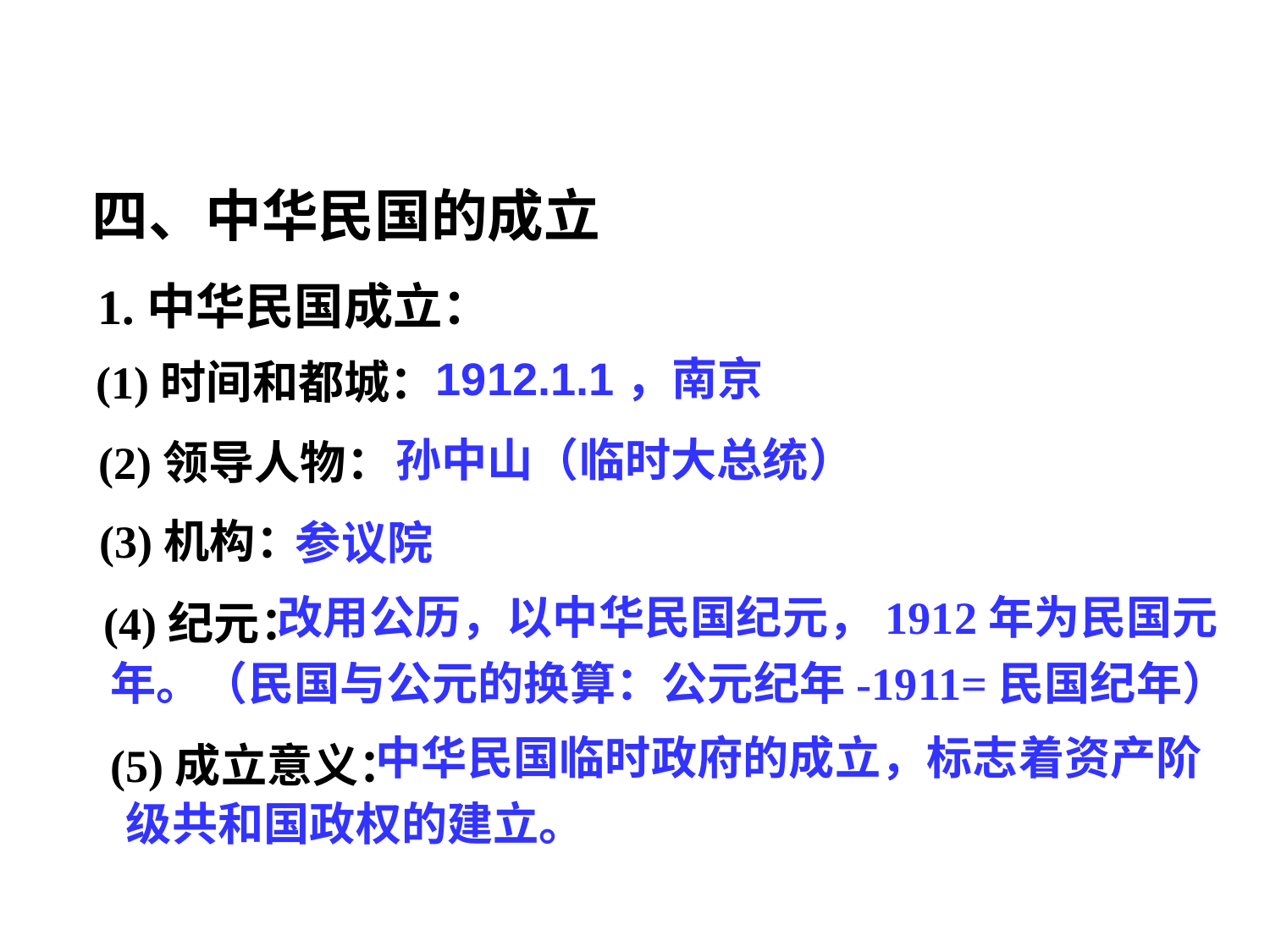

四、中华民国的成立
1.中华民国成立：
(1)时间和都城：
1912.1.1，南京
孙中山（临时大总统）
(2)领导人物：
(3)机构：
参议院
(4)纪元：
               改用公历，以中华民国纪元，1912年为民国元
年。（民国与公元的换算：公元纪年-1911=民国纪年）
(5)成立意义：
                       中华民国临时政府的成立，标志着资产阶级共和国政权的建立。